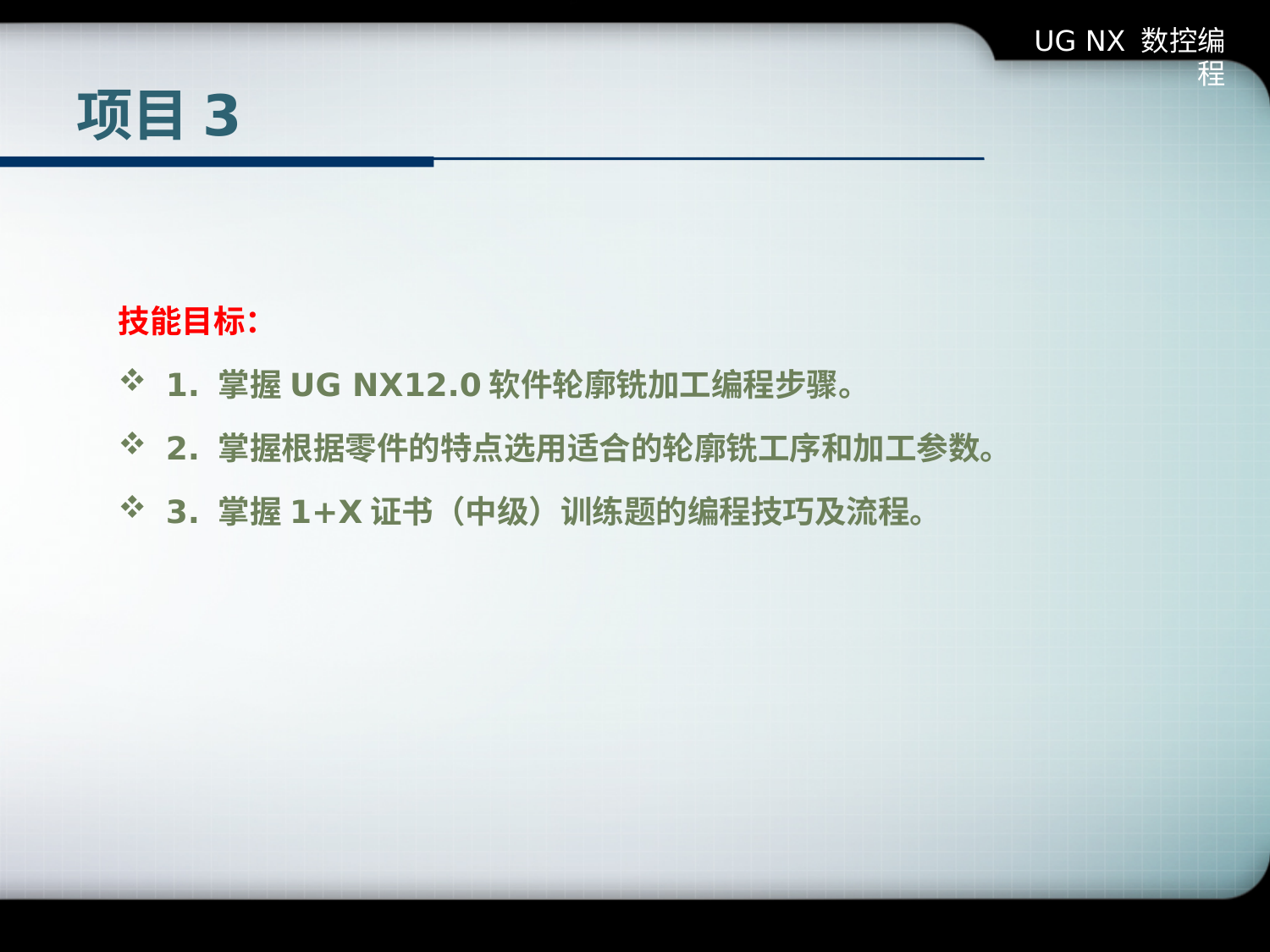

UG NX 数控编程
# 项目3

技能目标：
1. 掌握UG NX12.0软件轮廓铣加工编程步骤。
2. 掌握根据零件的特点选用适合的轮廓铣工序和加工参数。
3. 掌握1+X证书（中级）训练题的编程技巧及流程。